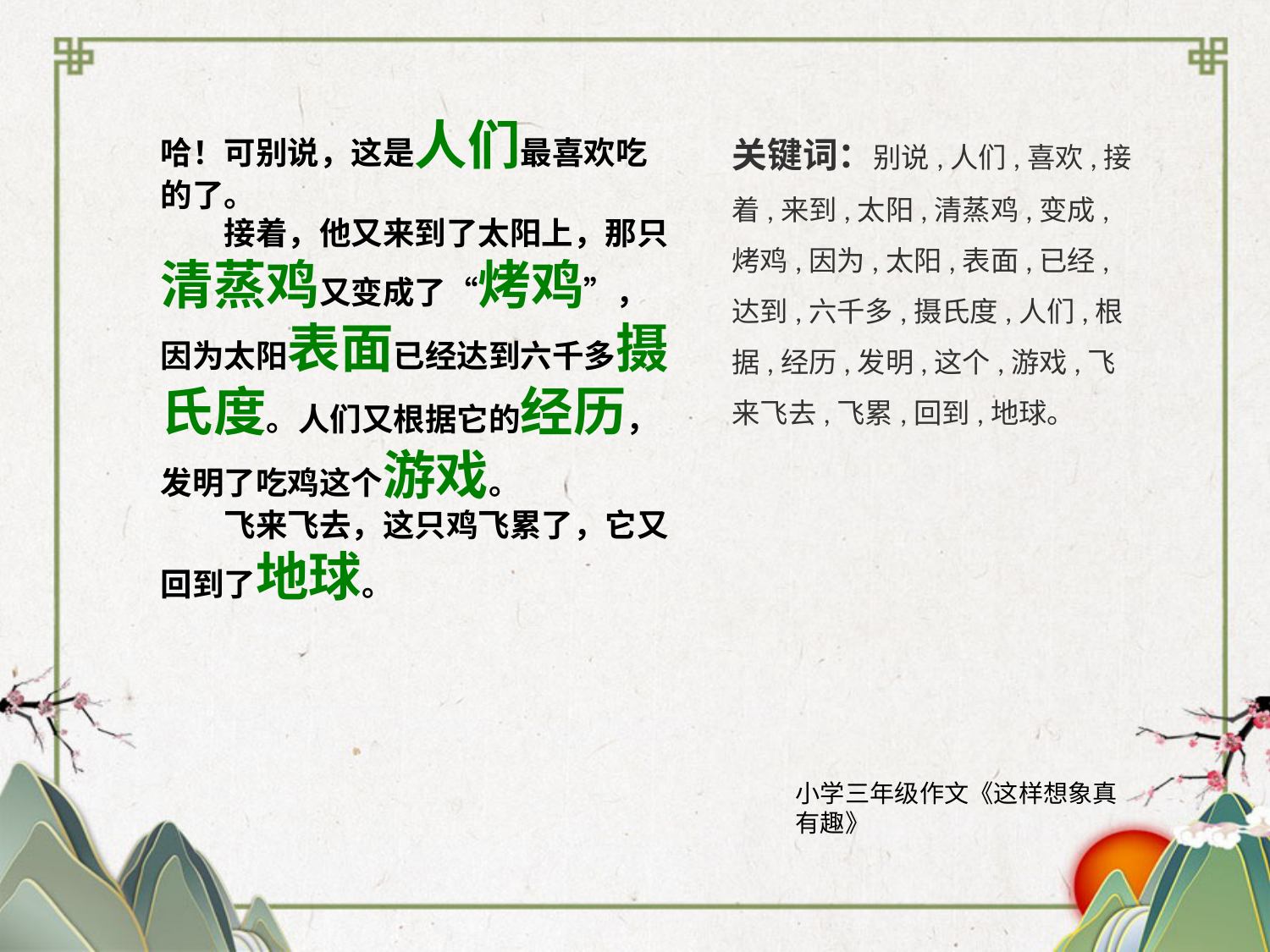

哈！可别说，这是人们最喜欢吃的了。
　　接着，他又来到了太阳上，那只清蒸鸡又变成了“烤鸡”，因为太阳表面已经达到六千多摄氏度。人们又根据它的经历，发明了吃鸡这个游戏。
　　飞来飞去，这只鸡飞累了，它又回到了地球。
关键词：别说,人们,喜欢,接着,来到,太阳,清蒸鸡,变成,烤鸡,因为,太阳,表面,已经,达到,六千多,摄氏度,人们,根据,经历,发明,这个,游戏,飞来飞去,飞累,回到,地球。
小学三年级作文《这样想象真有趣》